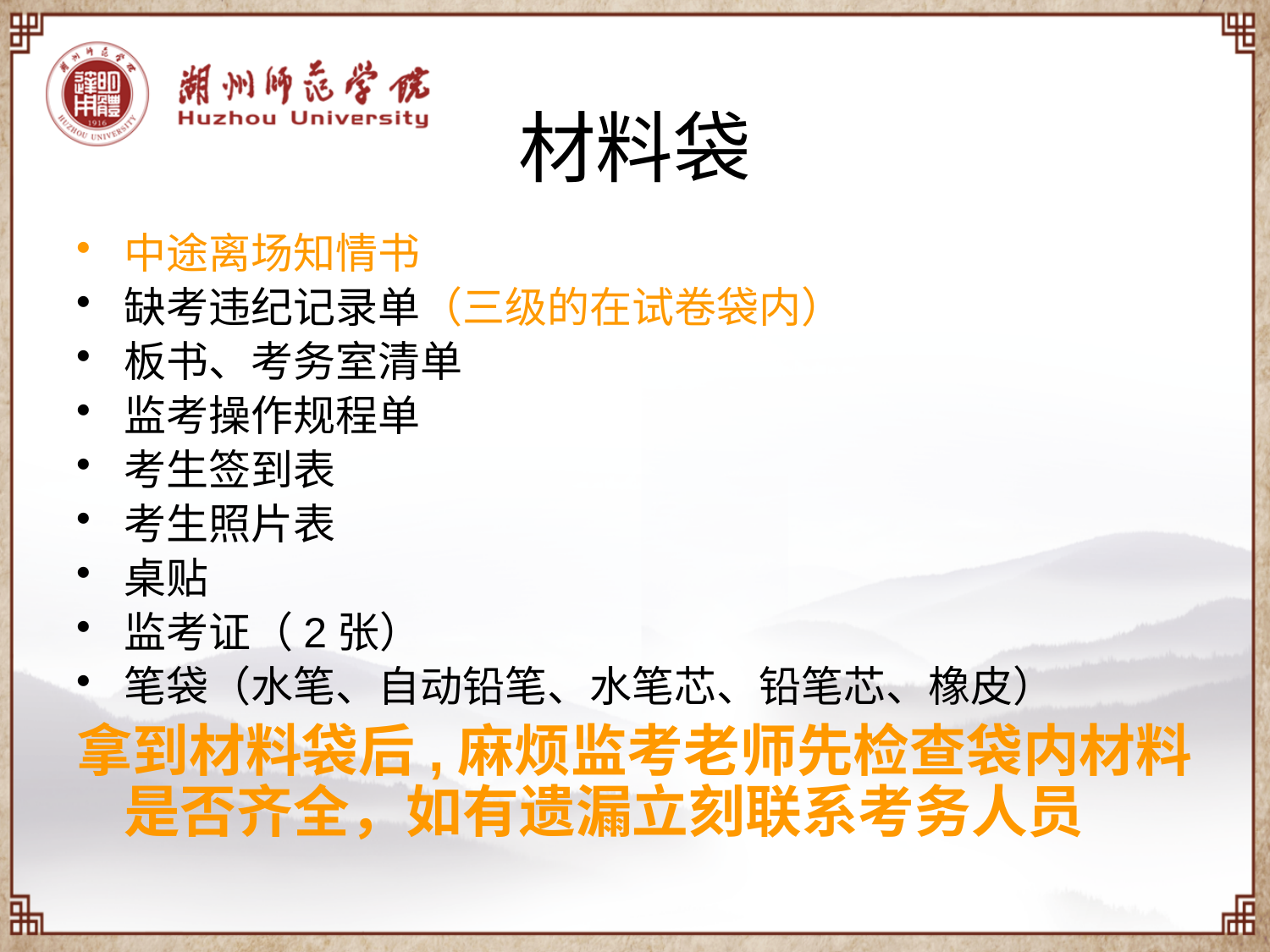

# 材料袋
中途离场知情书
缺考违纪记录单（三级的在试卷袋内）
板书、考务室清单
监考操作规程单
考生签到表
考生照片表
桌贴
监考证（2张）
笔袋（水笔、自动铅笔、水笔芯、铅笔芯、橡皮）
拿到材料袋后,麻烦监考老师先检查袋内材料是否齐全，如有遗漏立刻联系考务人员